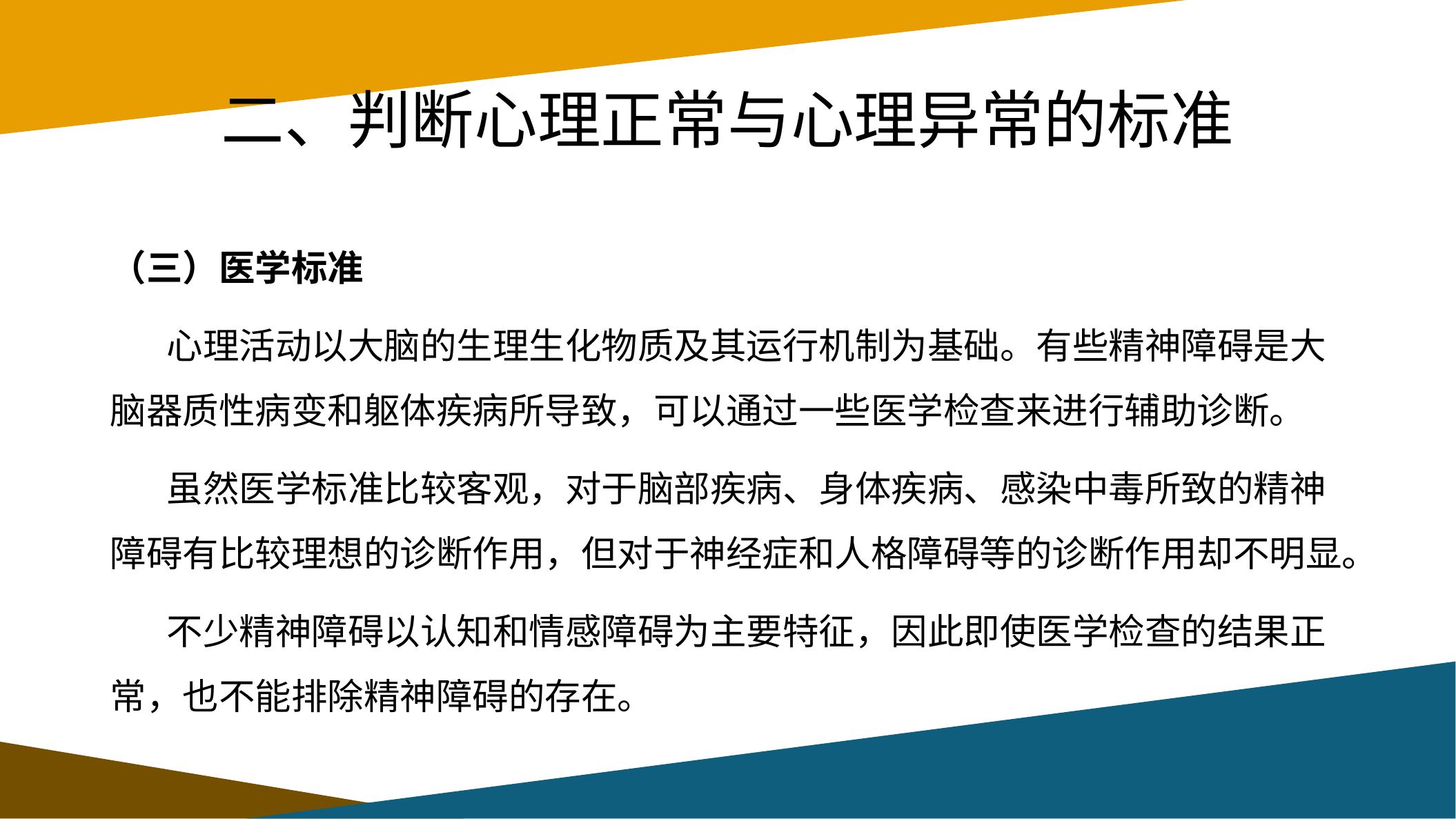

# 二、判断心理正常与心理异常的标准
（三）医学标准
      心理活动以大脑的生理生化物质及其运行机制为基础。有些精神障碍是大脑器质性病变和躯体疾病所导致，可以通过一些医学检查来进行辅助诊断。
      虽然医学标准比较客观，对于脑部疾病、身体疾病、感染中毒所致的精神障碍有比较理想的诊断作用，但对于神经症和人格障碍等的诊断作用却不明显。
      不少精神障碍以认知和情感障碍为主要特征，因此即使医学检查的结果正常，也不能排除精神障碍的存在。